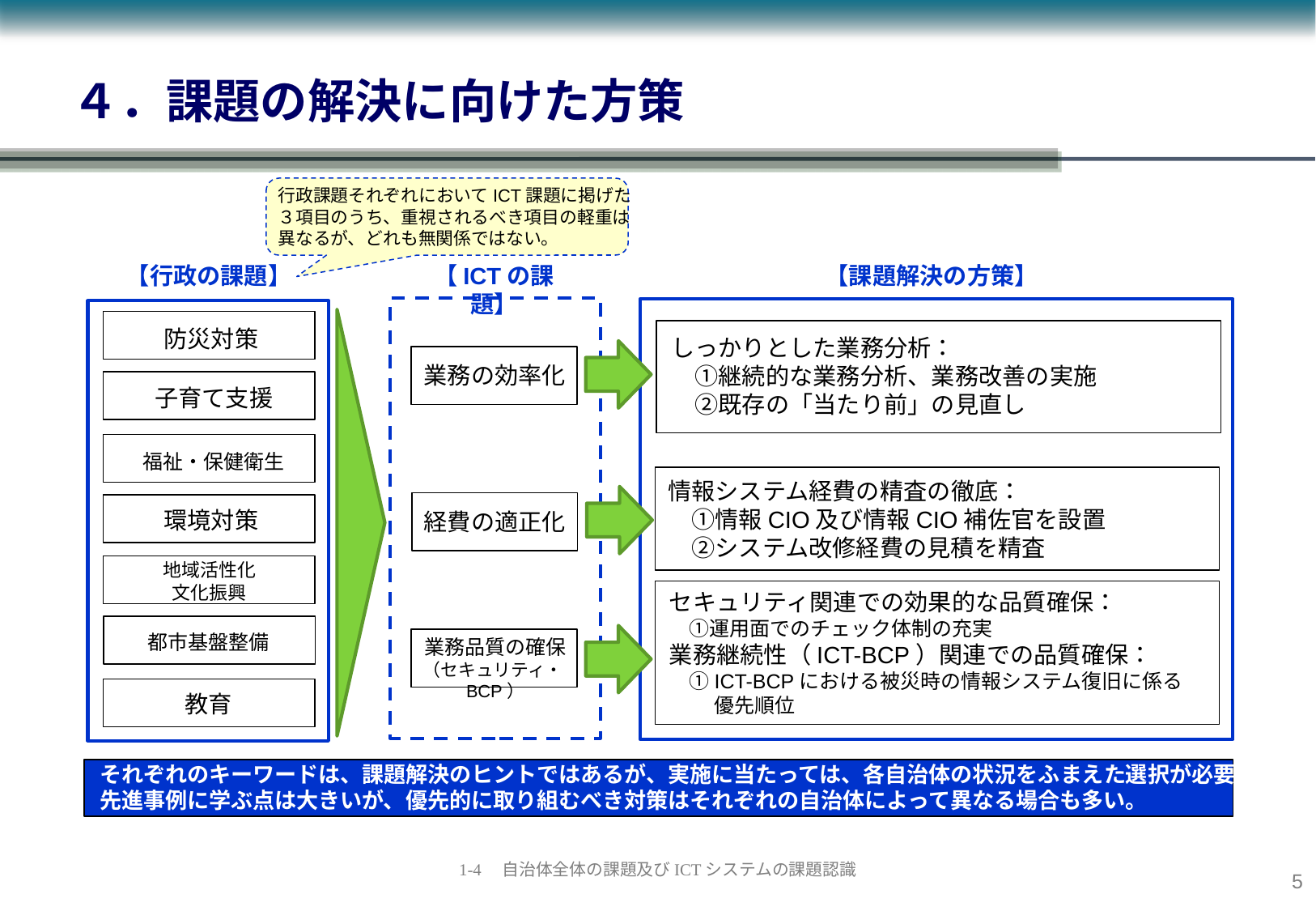

# ４．課題の解決に向けた方策

行政課題それぞれにおいてICT課題に掲げた
３項目のうち、重視されるべき項目の軽重は
異なるが、どれも無関係ではない。
【行政の課題】
【ICTの課題】
【課題解決の方策】

防災対策

しっかりとした業務分析：
　①継続的な業務分析、業務改善の実施
　②既存の「当たり前」の見直し

業務の効率化

子育て支援

福祉・保健衛生

情報システム経費の精査の徹底：
　①情報CIO及び情報CIO補佐官を設置
　②システム改修経費の見積を精査

環境対策
経費の適正化
地域活性化
文化振興

セキュリティ関連での効果的な品質確保：
　①運用面でのチェック体制の充実
業務継続性（ICT-BCP）関連での品質確保：
　①ICT-BCPにおける被災時の情報システム復旧に係る
　　 優先順位

都市基盤整備

業務品質の確保
（セキュリティ・BCP）

教育
それぞれのキーワードは、課題解決のヒントではあるが、実施に当たっては、各自治体の状況をふまえた選択が必要。
先進事例に学ぶ点は大きいが、優先的に取り組むべき対策はそれぞれの自治体によって異なる場合も多い。

5
1-4　自治体全体の課題及びICTシステムの課題認識